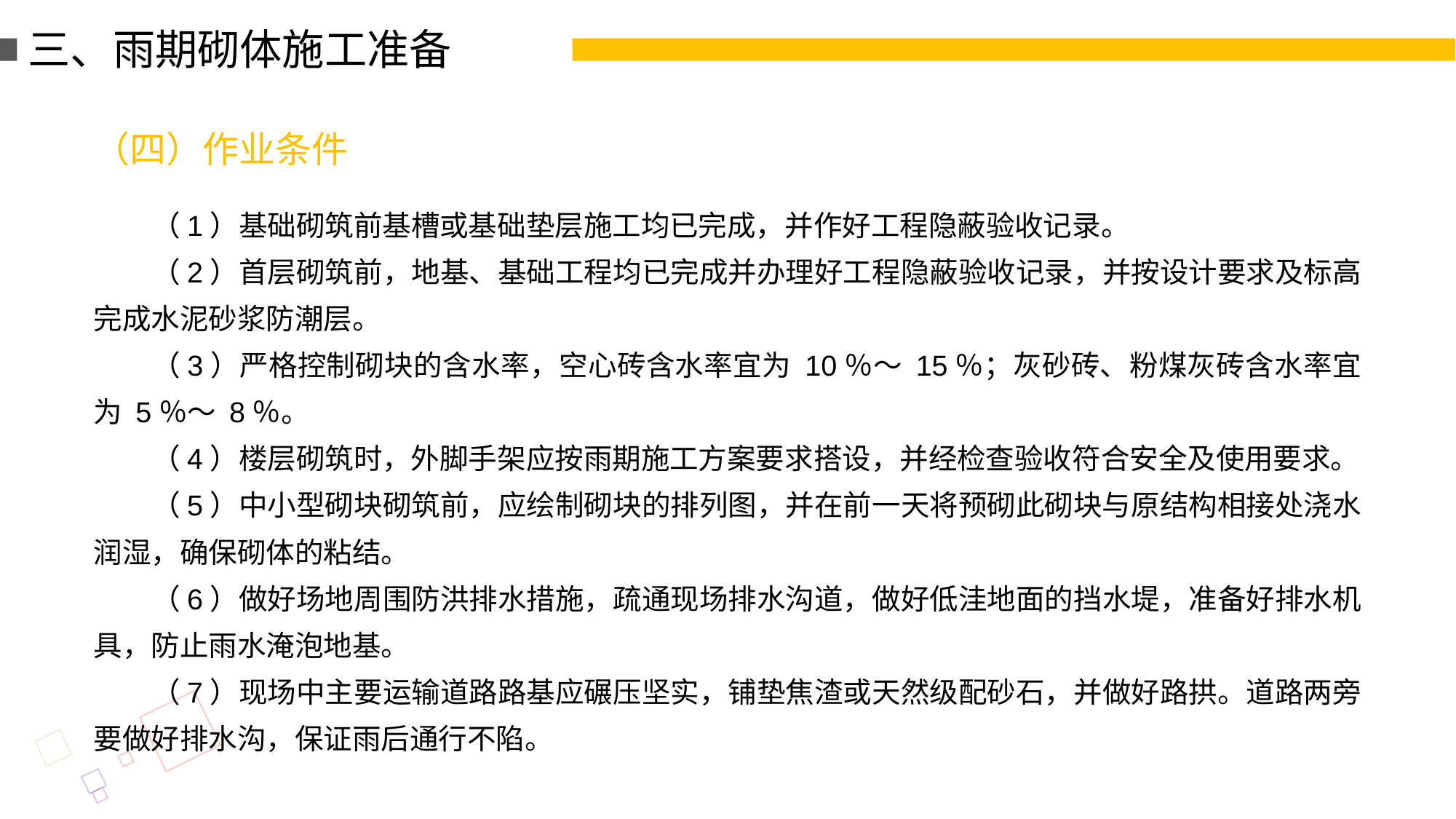

三、雨期砌体施工准备
（四）作业条件
（1）基础砌筑前基槽或基础垫层施工均已完成，并作好工程隐蔽验收记录。
（2）首层砌筑前，地基、基础工程均已完成并办理好工程隐蔽验收记录，并按设计要求及标高完成水泥砂浆防潮层。
（3）严格控制砌块的含水率，空心砖含水率宜为 10％～ 15％；灰砂砖、粉煤灰砖含水率宜为 5％～ 8％。
（4）楼层砌筑时，外脚手架应按雨期施工方案要求搭设，并经检查验收符合安全及使用要求。
（5）中小型砌块砌筑前，应绘制砌块的排列图，并在前一天将预砌此砌块与原结构相接处浇水润湿，确保砌体的粘结。
（6）做好场地周围防洪排水措施，疏通现场排水沟道，做好低洼地面的挡水堤，准备好排水机具，防止雨水淹泡地基。
（7）现场中主要运输道路路基应碾压坚实，铺垫焦渣或天然级配砂石，并做好路拱。道路两旁要做好排水沟，保证雨后通行不陷。